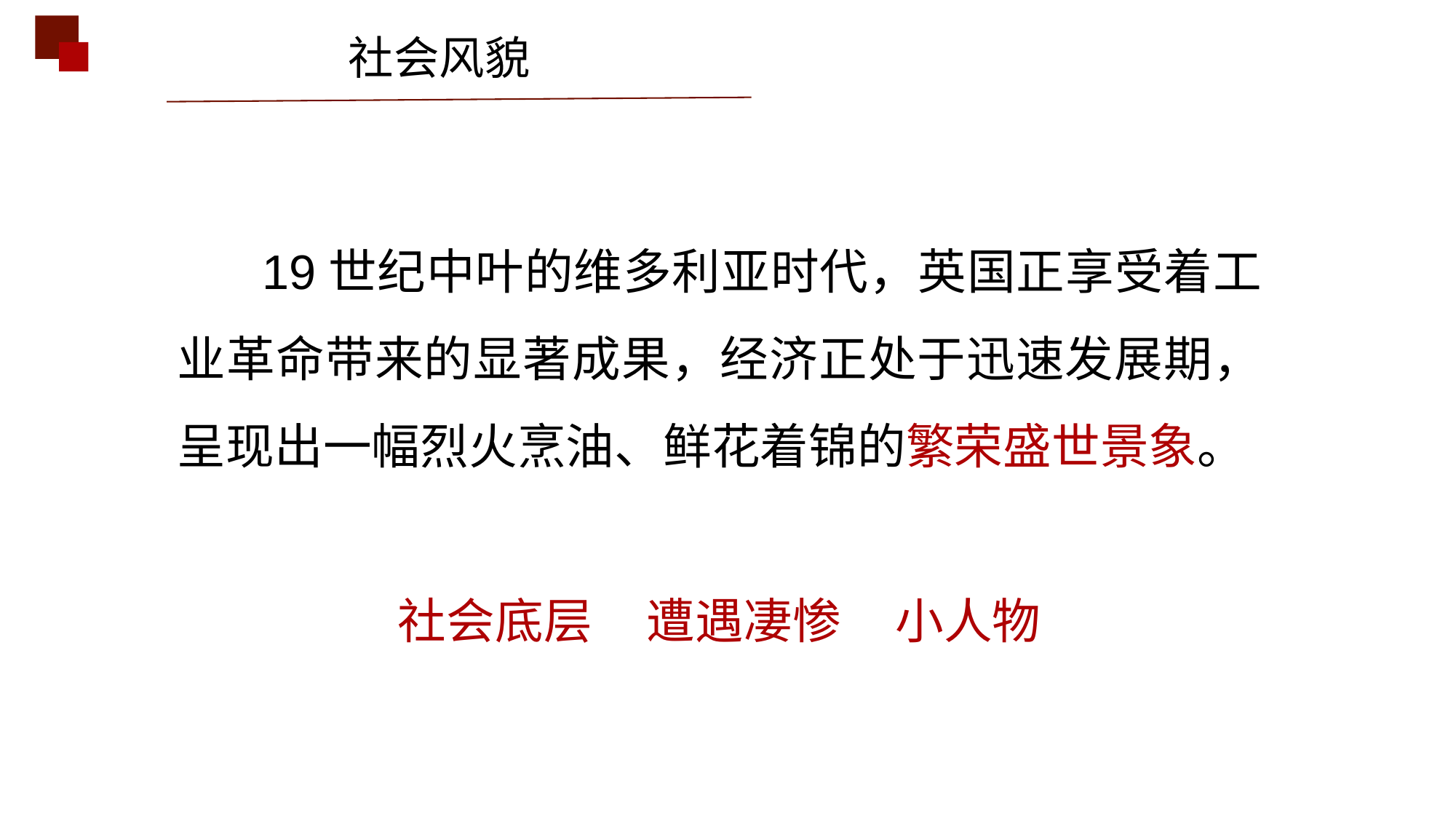

社会风貌
      19世纪中叶的维多利亚时代，英国正享受着工业革命带来的显著成果，经济正处于迅速发展期，呈现出一幅烈火烹油、鲜花着锦的繁荣盛世景象。

社会底层     遭遇凄惨     小人物